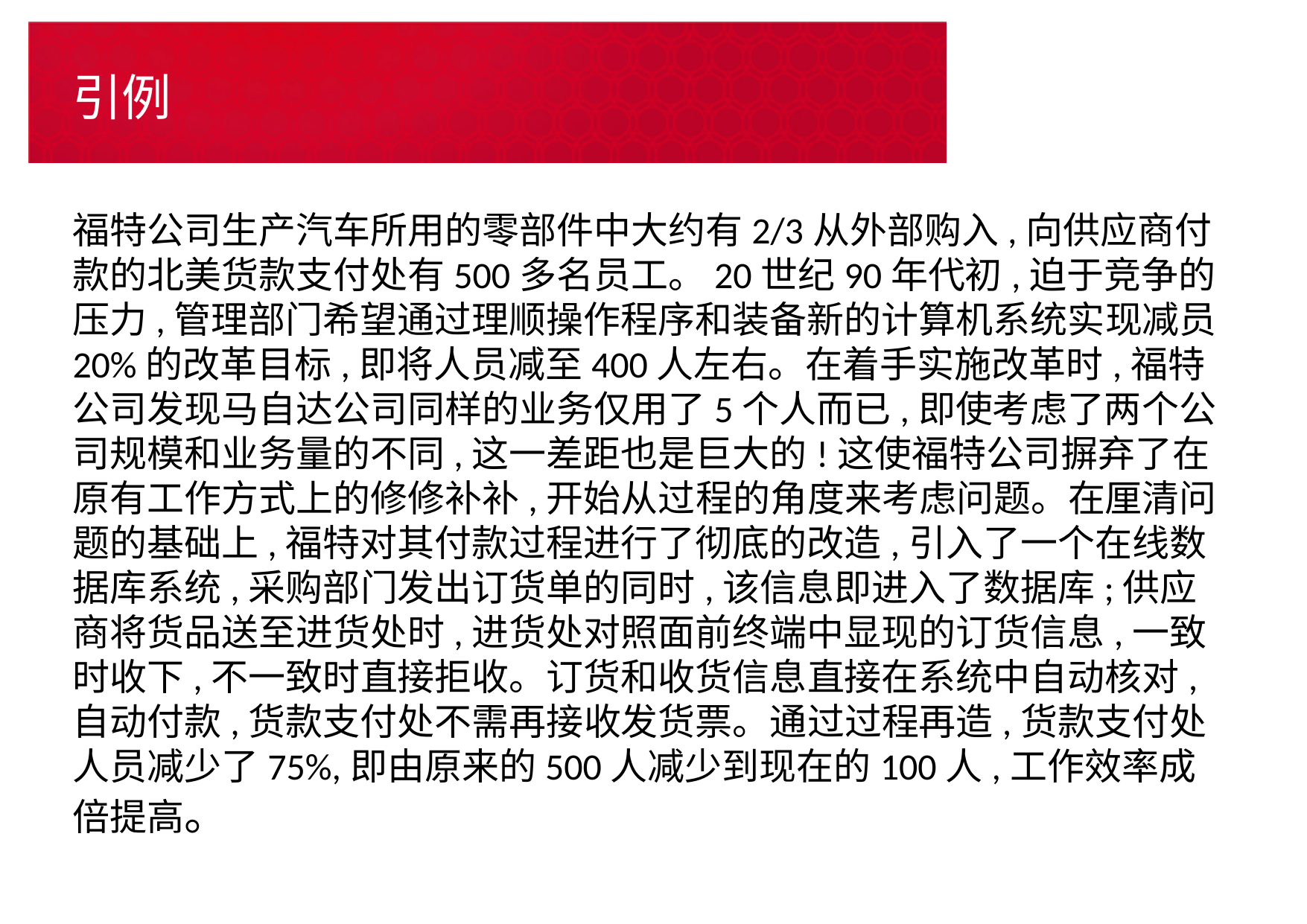

# 引例
福特公司生产汽车所用的零部件中大约有2/3从外部购入,向供应商付款的北美货款支付处有500多名员工。20世纪90年代初,迫于竞争的压力,管理部门希望通过理顺操作程序和装备新的计算机系统实现减员20%的改革目标,即将人员减至400人左右。在着手实施改革时,福特公司发现马自达公司同样的业务仅用了5个人而已,即使考虑了两个公司规模和业务量的不同,这一差距也是巨大的!这使福特公司摒弃了在原有工作方式上的修修补补,开始从过程的角度来考虑问题。在厘清问题的基础上,福特对其付款过程进行了彻底的改造,引入了一个在线数据库系统,采购部门发出订货单的同时,该信息即进入了数据库;供应商将货品送至进货处时,进货处对照面前终端中显现的订货信息,一致时收下,不一致时直接拒收。订货和收货信息直接在系统中自动核对,自动付款,货款支付处不需再接收发货票。通过过程再造,货款支付处人员减少了75%,即由原来的500人减少到现在的100人,工作效率成倍提高。